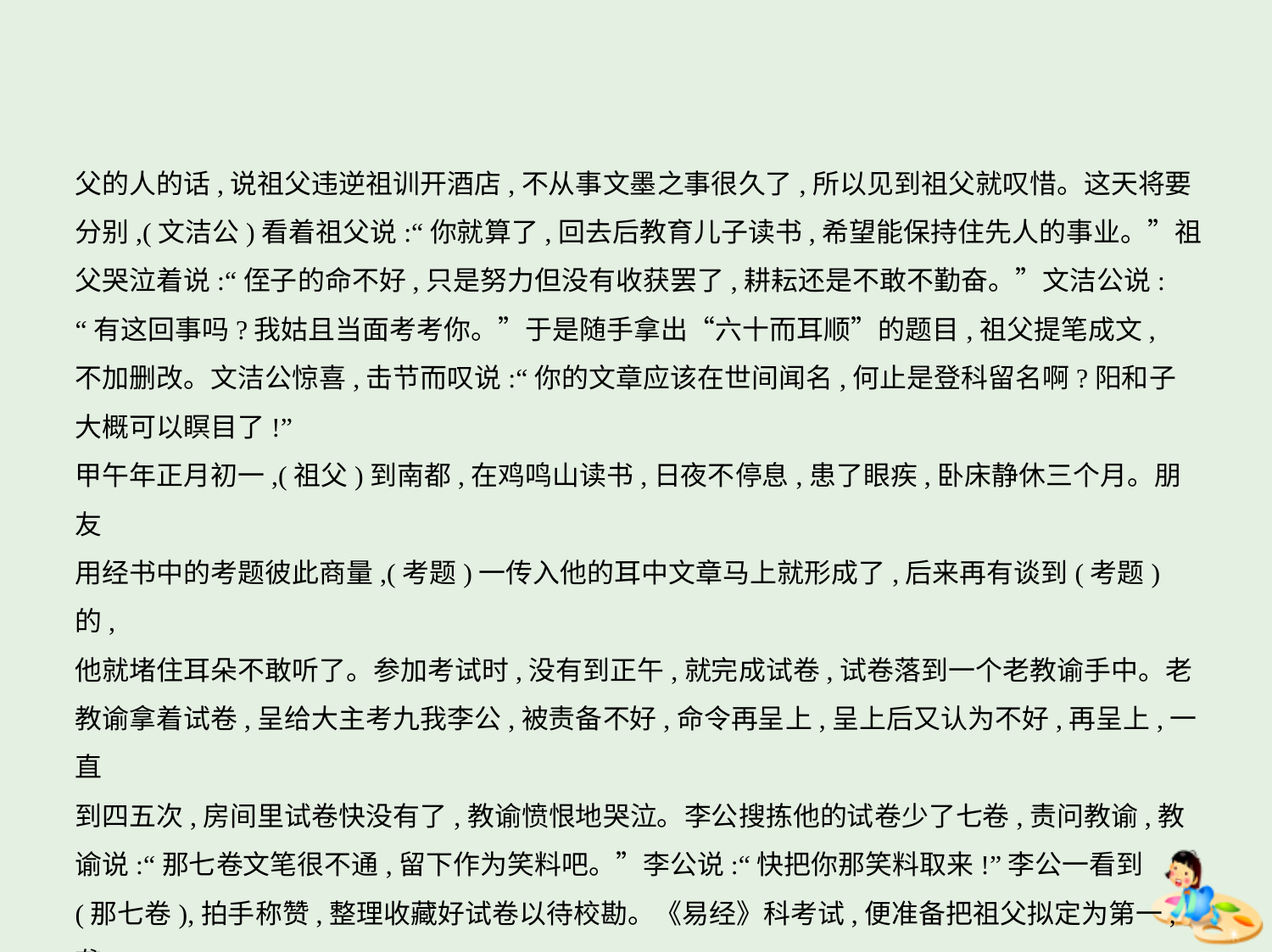

父的人的话,说祖父违逆祖训开酒店,不从事文墨之事很久了,所以见到祖父就叹惜。这天将要
分别,(文洁公)看着祖父说:“你就算了,回去后教育儿子读书,希望能保持住先人的事业。”祖
父哭泣着说:“侄子的命不好,只是努力但没有收获罢了,耕耘还是不敢不勤奋。”文洁公说:
“有这回事吗?我姑且当面考考你。”于是随手拿出“六十而耳顺”的题目,祖父提笔成文,
不加删改。文洁公惊喜,击节而叹说:“你的文章应该在世间闻名,何止是登科留名啊?阳和子
大概可以瞑目了!”
甲午年正月初一,(祖父)到南都,在鸡鸣山读书,日夜不停息,患了眼疾,卧床静休三个月。朋友
用经书中的考题彼此商量,(考题)一传入他的耳中文章马上就形成了,后来再有谈到(考题)的,
他就堵住耳朵不敢听了。参加考试时,没有到正午,就完成试卷,试卷落到一个老教谕手中。老
教谕拿着试卷,呈给大主考九我李公,被责备不好,命令再呈上,呈上后又认为不好,再呈上,一直
到四五次,房间里试卷快没有了,教谕愤恨地哭泣。李公搜拣他的试卷少了七卷,责问教谕,教
谕说:“那七卷文笔很不通,留下作为笑料吧。”李公说:“快把你那笑料取来!”李公一看到
(那七卷),拍手称赞,整理收藏好试卷以待校勘。《易经》科考试,便准备把祖父拟定为第一,龚
三益第二,其余的全都归入高等。